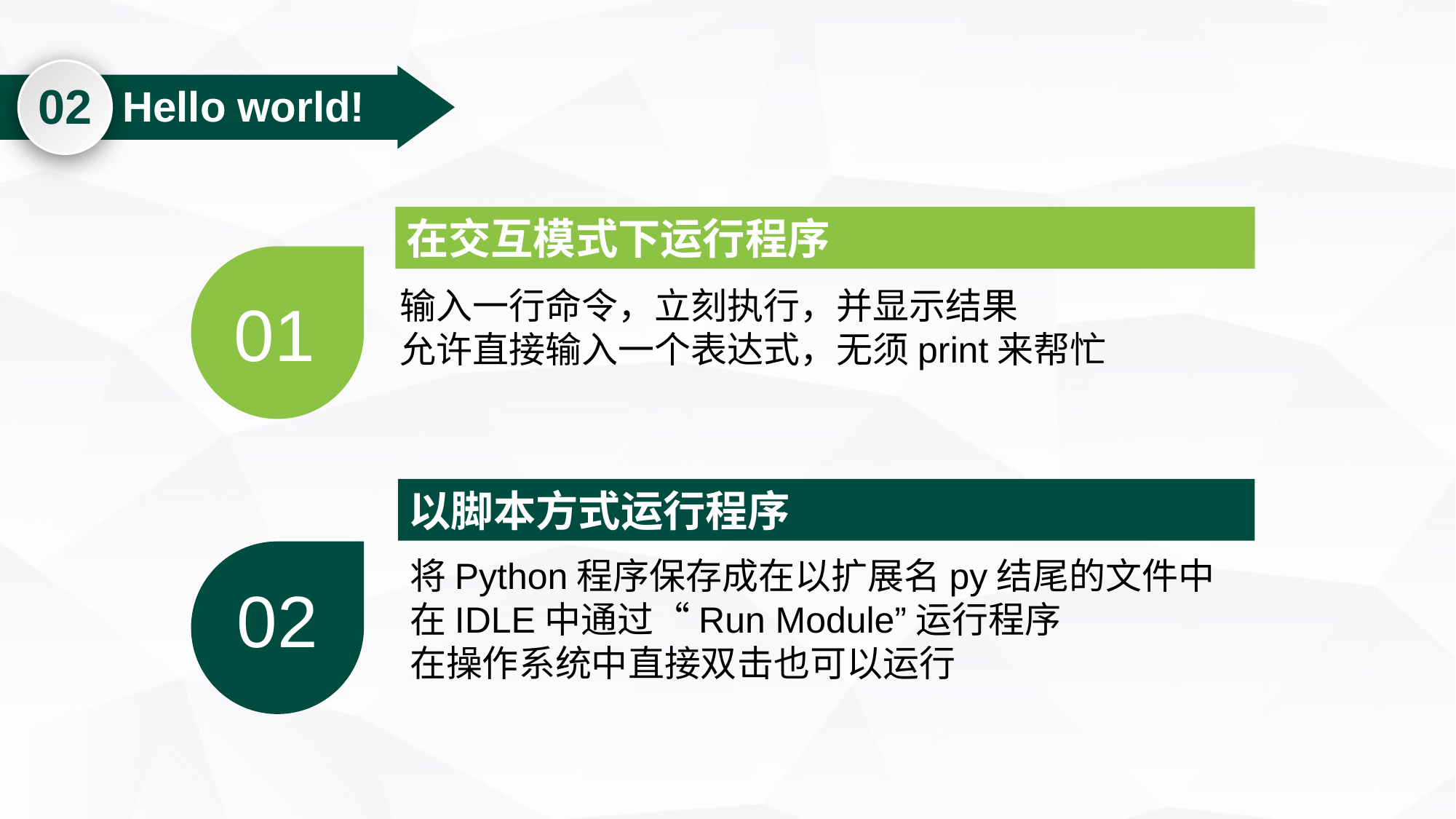

02
Hello world!
在交互模式下运行程序

01
输入一行命令，立刻执行，并显示结果
允许直接输入一个表达式，无须print来帮忙
以脚本方式运行程序

02
将Python程序保存成在以扩展名py结尾的文件中
在IDLE中通过“Run Module”运行程序
在操作系统中直接双击也可以运行